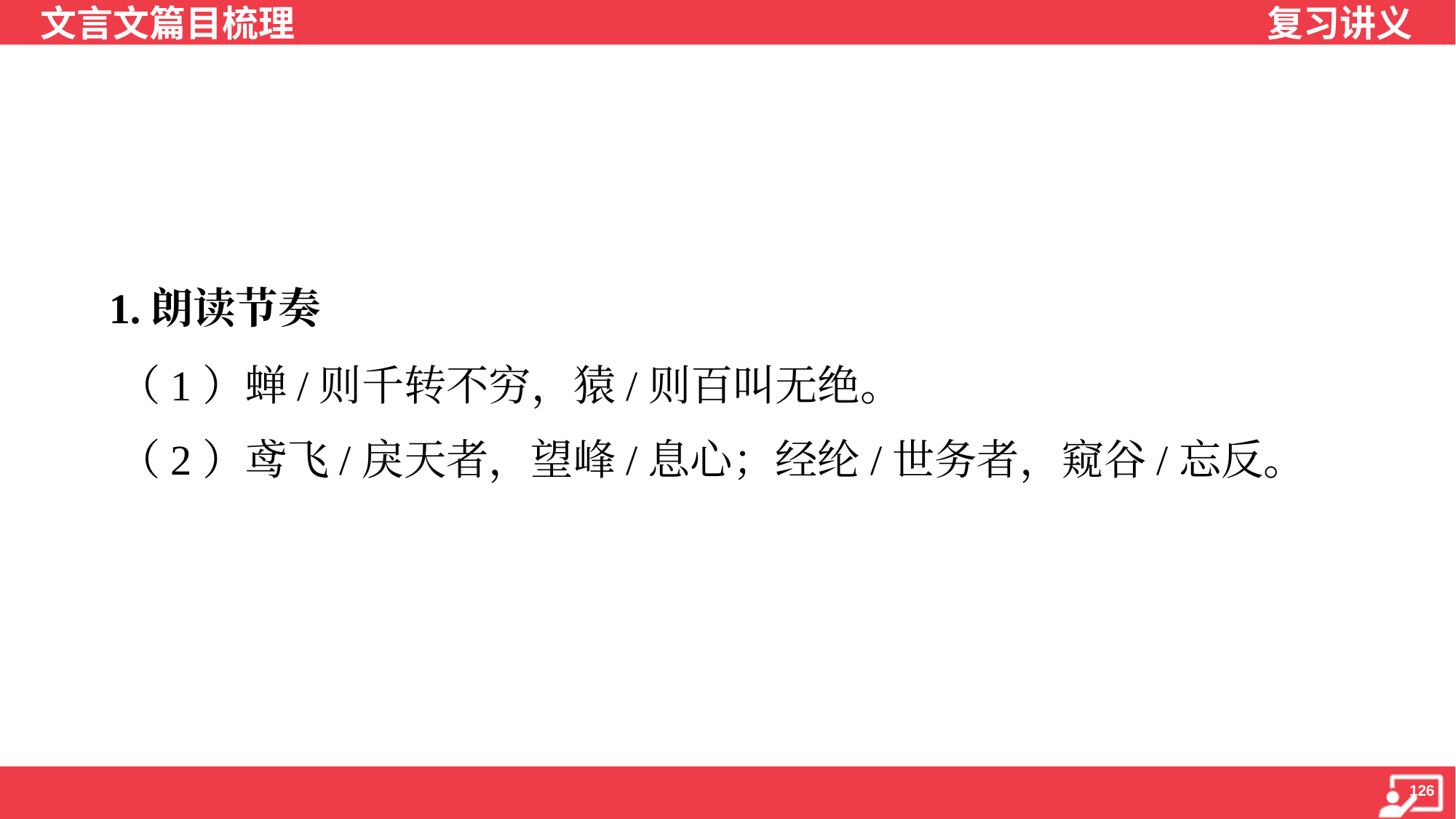

1.朗读节奏
    （1）蝉/则千转不穷，猿/则百叫无绝。
    （2）鸢飞/戾天者，望峰/息心；经纶/世务者，窥谷/忘反。